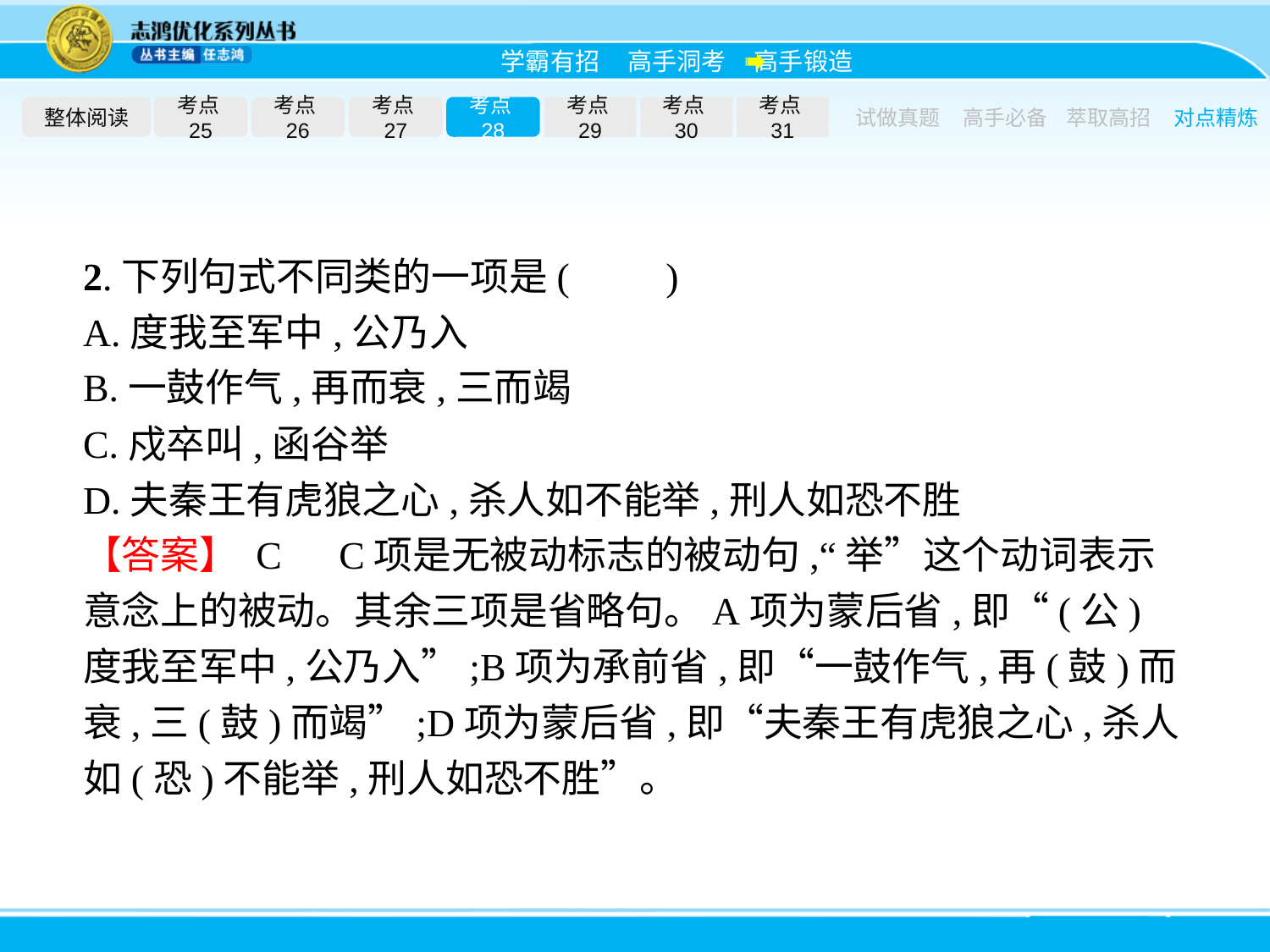

整体阅读
考点25
考点26
考点27
考点28
考点29
考点30
考点31
试做真题
高手必备
萃取高招
对点精炼
2.下列句式不同类的一项是(　　)
A.度我至军中,公乃入
B.一鼓作气,再而衰,三而竭
C.戍卒叫,函谷举
D.夫秦王有虎狼之心,杀人如不能举,刑人如恐不胜
【答案】 C　C项是无被动标志的被动句,“举”这个动词表示意念上的被动。其余三项是省略句。A项为蒙后省,即“(公)度我至军中,公乃入”;B项为承前省,即“一鼓作气,再(鼓)而衰,三(鼓)而竭”;D项为蒙后省,即“夫秦王有虎狼之心,杀人如(恐)不能举,刑人如恐不胜”。